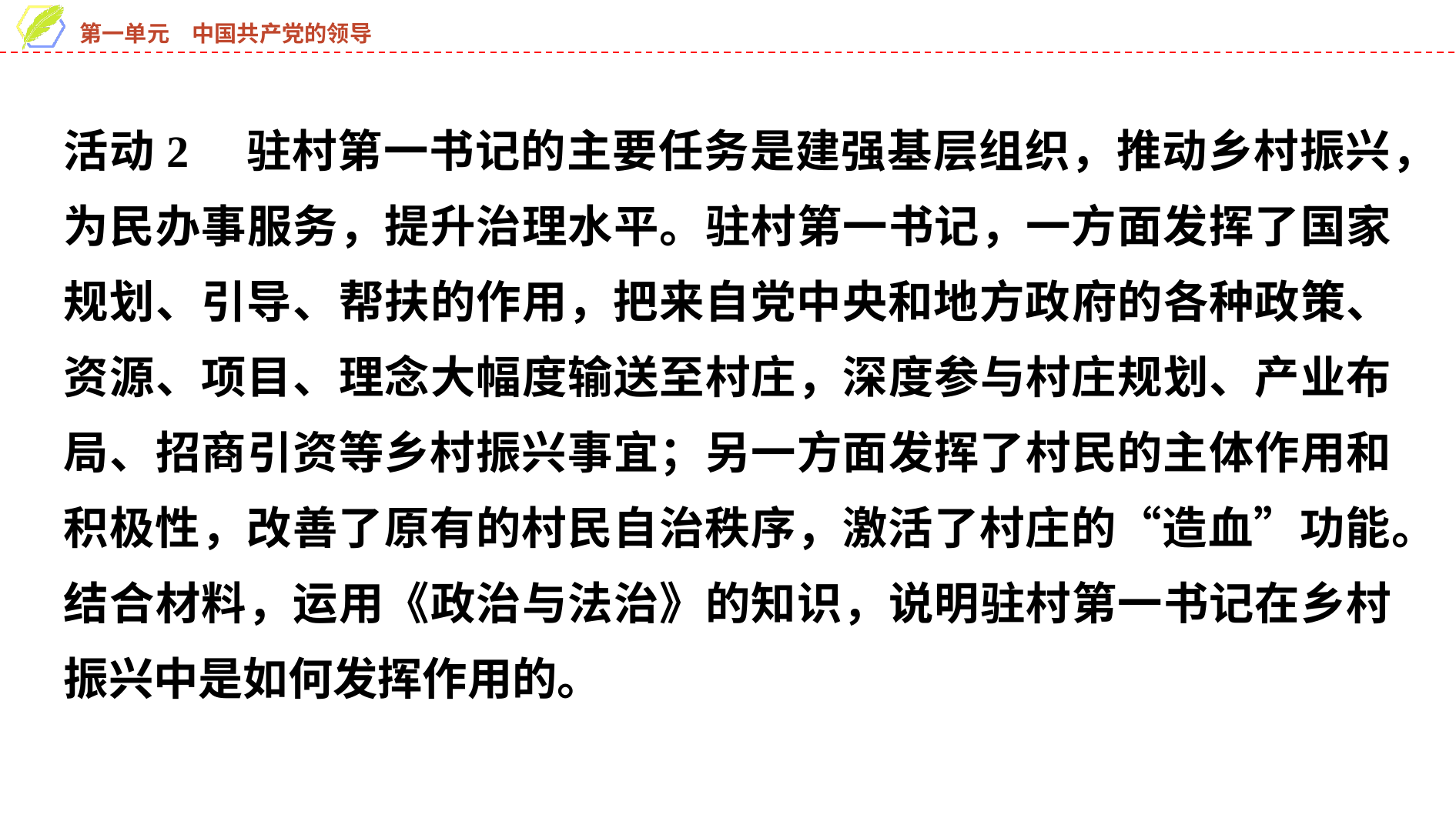

活动2　驻村第一书记的主要任务是建强基层组织，推动乡村振兴，为民办事服务，提升治理水平。驻村第一书记，一方面发挥了国家规划、引导、帮扶的作用，把来自党中央和地方政府的各种政策、资源、项目、理念大幅度输送至村庄，深度参与村庄规划、产业布局、招商引资等乡村振兴事宜；另一方面发挥了村民的主体作用和积极性，改善了原有的村民自治秩序，激活了村庄的“造血”功能。
结合材料，运用《政治与法治》的知识，说明驻村第一书记在乡村振兴中是如何发挥作用的。